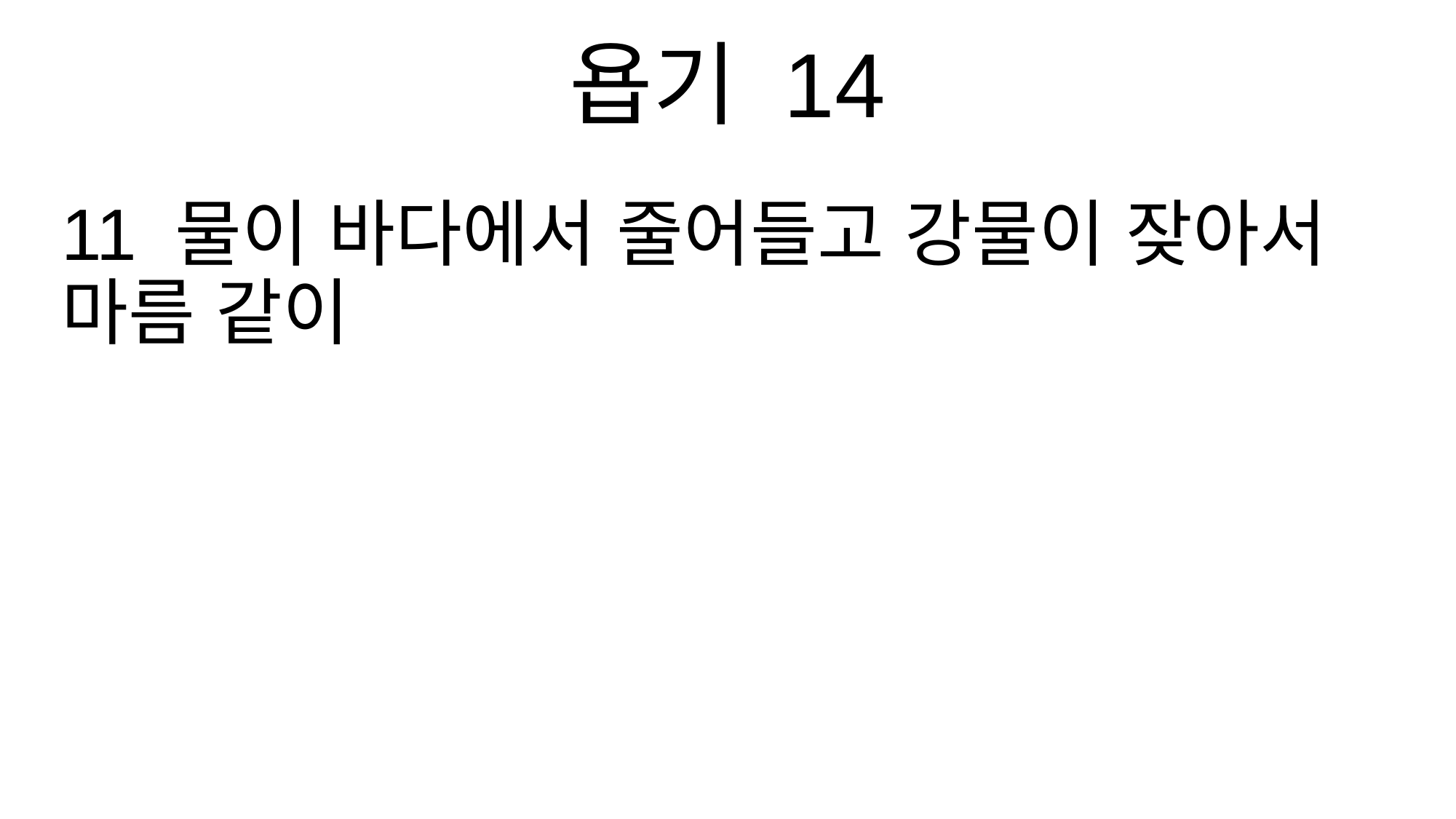

욥기 14
11 물이 바다에서 줄어들고 강물이 잦아서 마름 같이